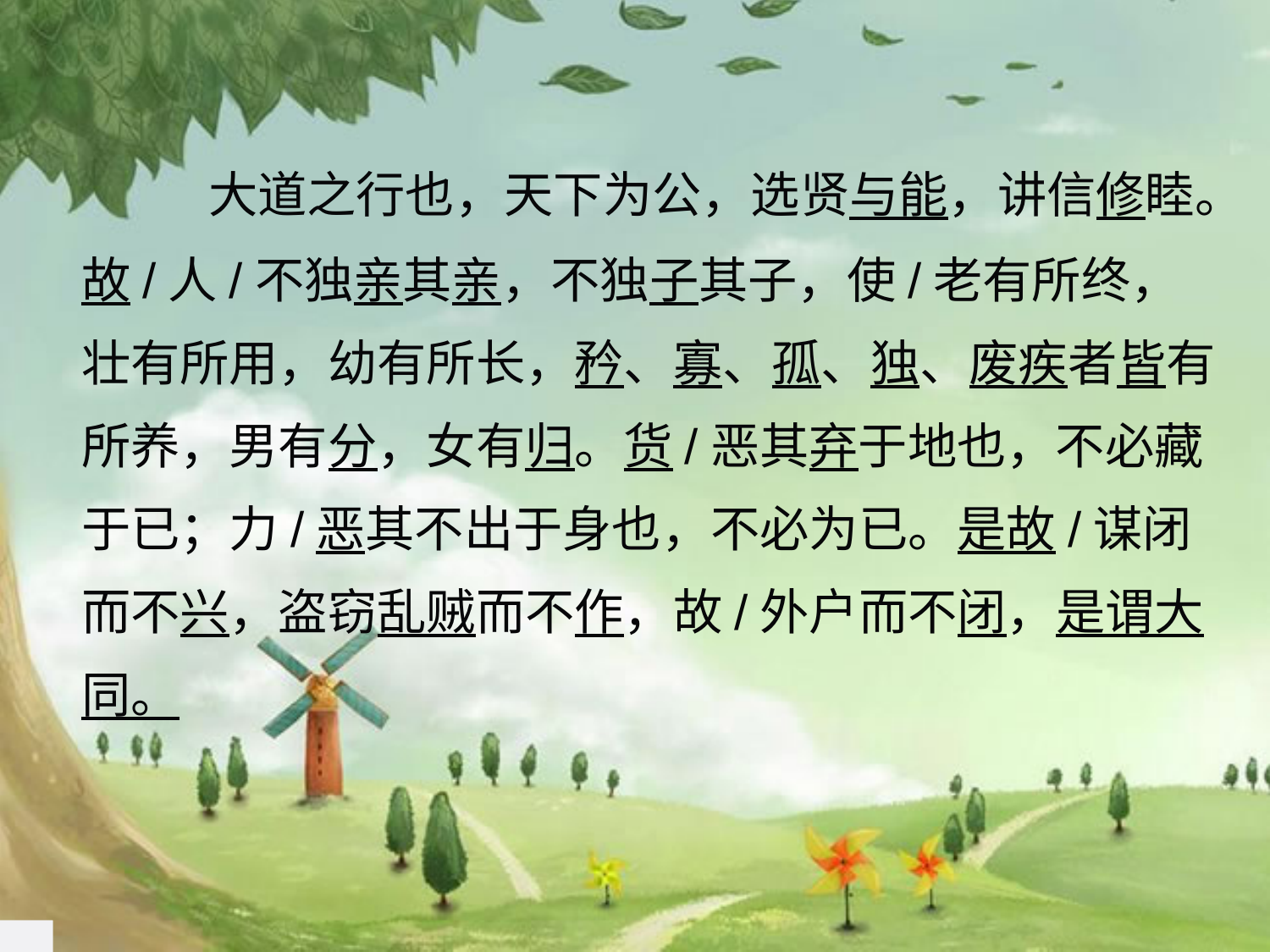

大道之行也，天下为公，选贤与能，讲信修睦。故/人/不独亲其亲，不独子其子，使/老有所终，壮有所用，幼有所长，矜、寡、孤、独、废疾者皆有所养，男有分，女有归。货/恶其弃于地也，不必藏于已；力/恶其不出于身也，不必为已。是故/谋闭而不兴，盗窃乱贼而不作，故/外户而不闭，是谓大同。